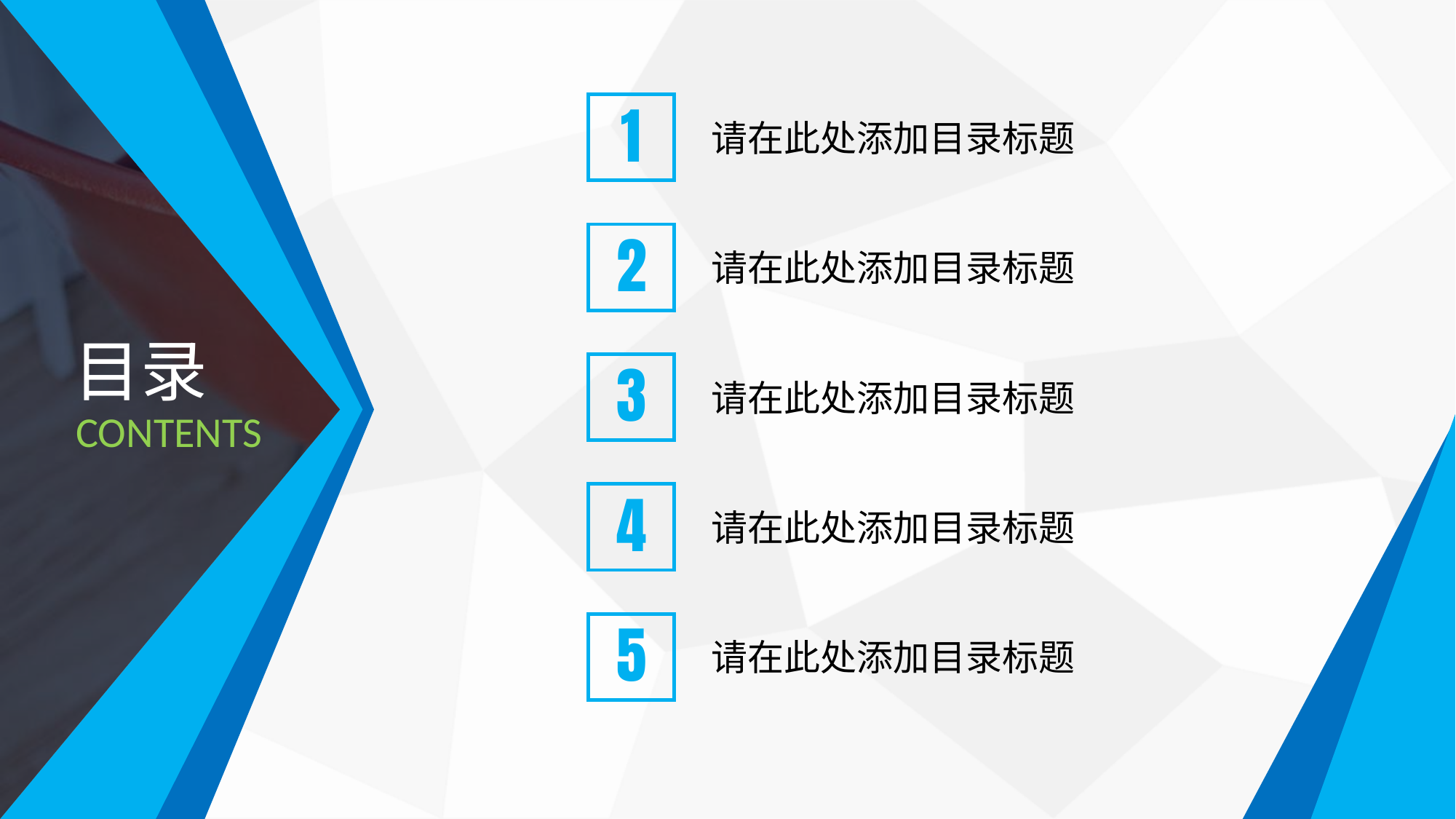

1
请在此处添加目录标题
2

请在此处添加目录标题
目录
3
请在此处添加目录标题
CONTENTS

4
请在此处添加目录标题
5
请在此处添加目录标题